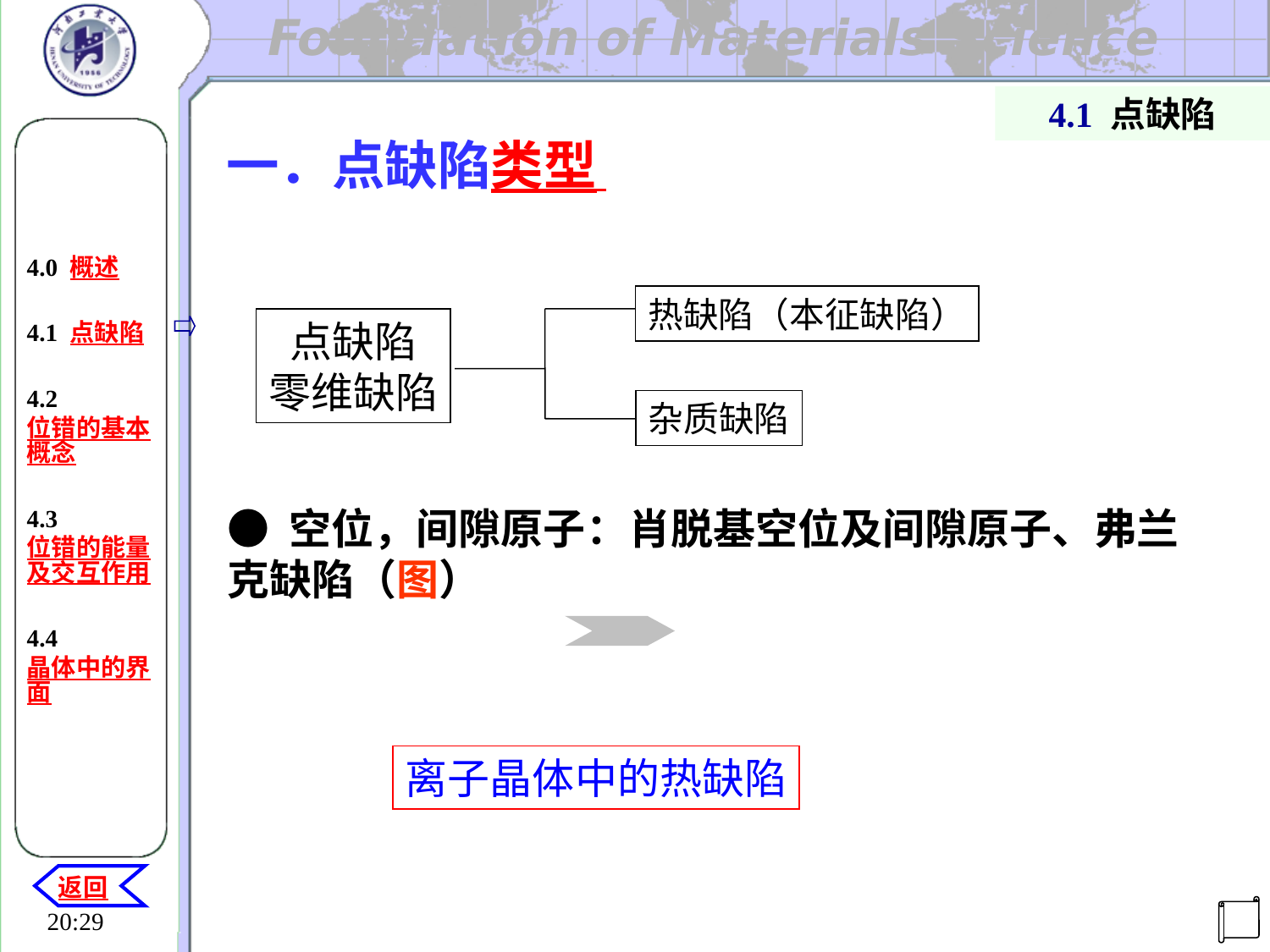

4.1 点缺陷
一．点缺陷类型

4.0 概述

4.1 点缺陷

4.2 位错的基本概念

4.3 位错的能量及交互作用

4.4晶体中的界面

热缺陷（本征缺陷）
点缺陷
零维缺陷

杂质缺陷

● 空位，间隙原子：肖脱基空位及间隙原子、弗兰克缺陷（图）

离子晶体中的热缺陷

返回
机电工程学院

20:29